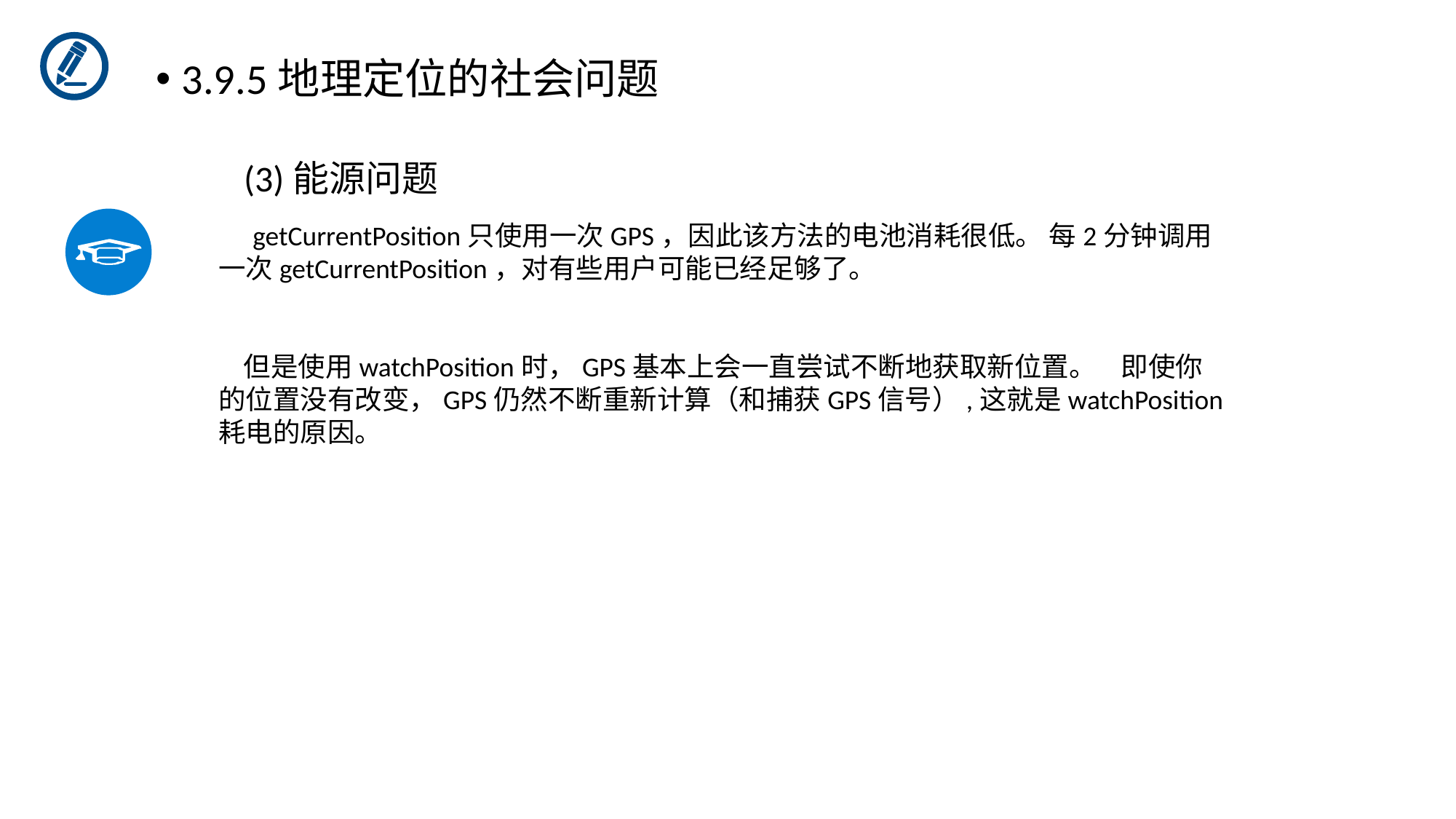

3.9.5地理定位的社会问题
(3)能源问题

     getCurrentPosition只使用一次GPS，因此该方法的电池消耗很低。 每2分钟调用一次getCurrentPosition，对有些用户可能已经足够了。

   但是使用watchPosition时，GPS基本上会一直尝试不断地获取新位置。    即使你的位置没有改变，GPS仍然不断重新计算（和捕获GPS信号）,这就是watchPosition耗电的原因。